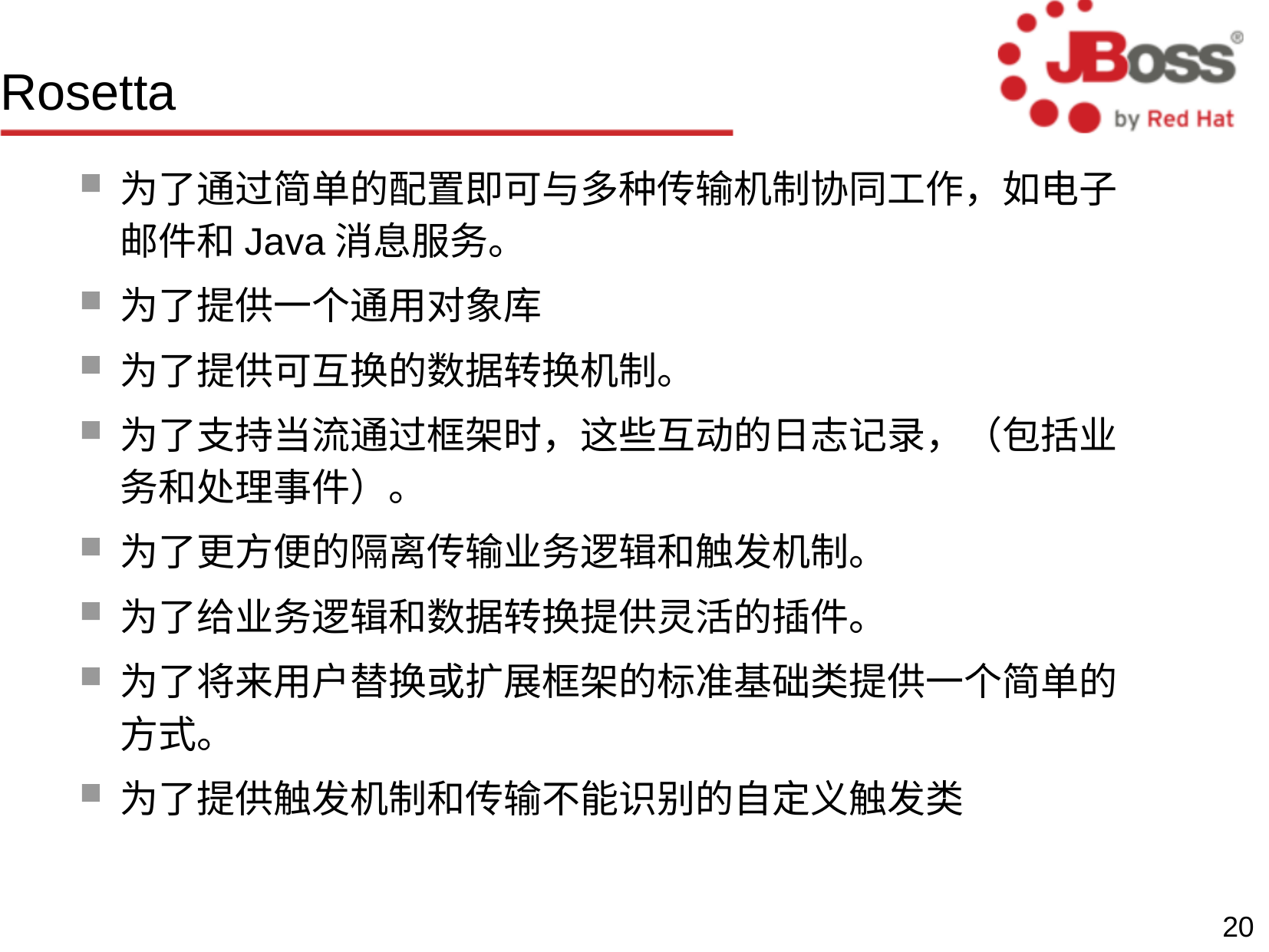

# Rosetta
为了通过简单的配置即可与多种传输机制协同工作，如电子邮件和Java消息服务。
为了提供一个通用对象库
为了提供可互换的数据转换机制。
为了支持当流通过框架时，这些互动的日志记录，（包括业务和处理事件）。
为了更方便的隔离传输业务逻辑和触发机制。
为了给业务逻辑和数据转换提供灵活的插件。
为了将来用户替换或扩展框架的标准基础类提供一个简单的方式。
为了提供触发机制和传输不能识别的自定义触发类